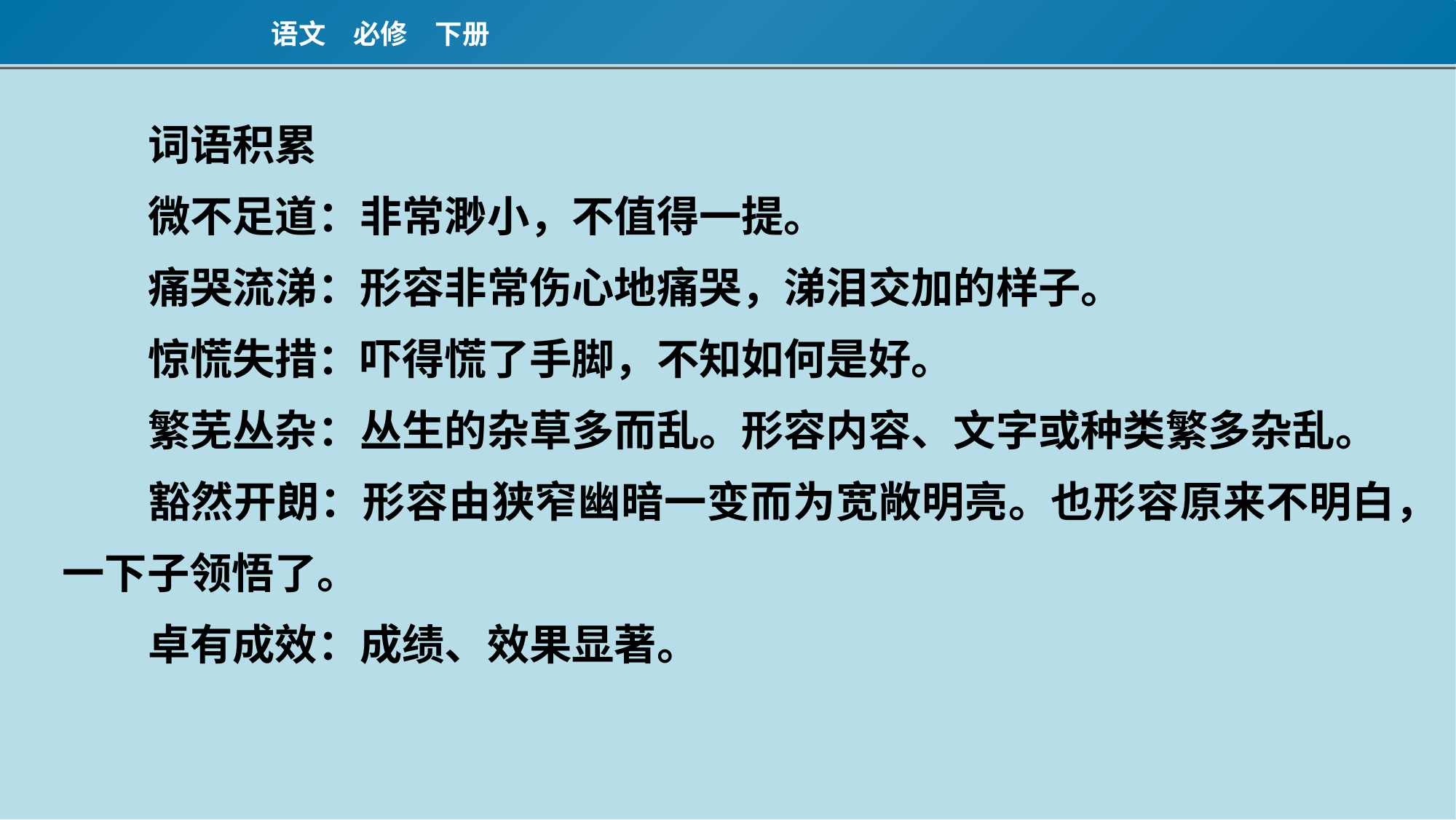

词语积累
微不足道：非常渺小，不值得一提。
痛哭流涕：形容非常伤心地痛哭，涕泪交加的样子。
惊慌失措：吓得慌了手脚，不知如何是好。
繁芜丛杂：丛生的杂草多而乱。形容内容、文字或种类繁多杂乱。
豁然开朗：形容由狭窄幽暗一变而为宽敞明亮。也形容原来不明白，一下子领悟了。
卓有成效：成绩、效果显著。